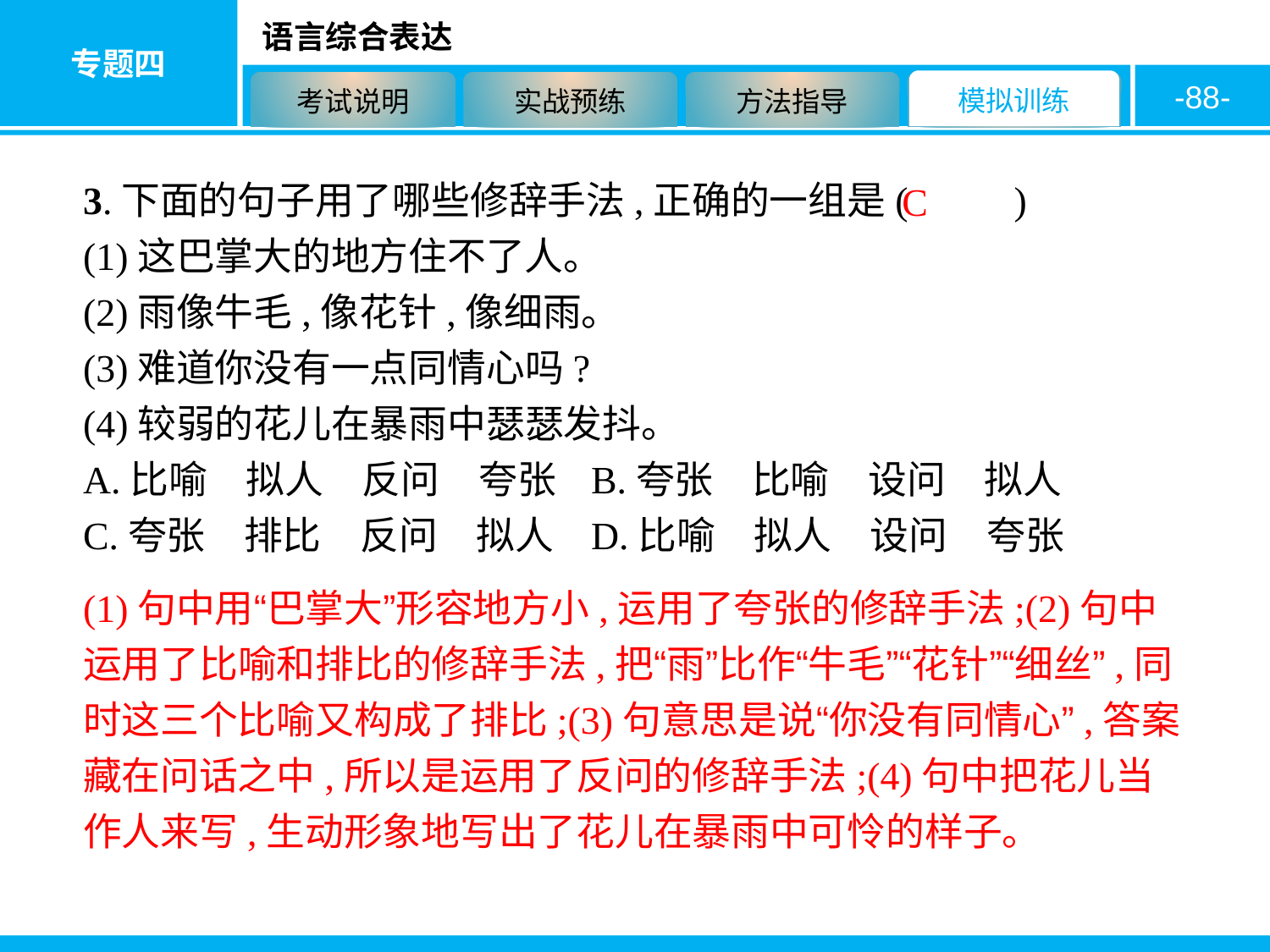

-88-
3.下面的句子用了哪些修辞手法,正确的一组是( 　　)
(1)这巴掌大的地方住不了人。
(2)雨像牛毛,像花针,像细雨。
(3)难道你没有一点同情心吗?
(4)较弱的花儿在暴雨中瑟瑟发抖。
A.比喻　拟人　反问　夸张	B.夸张　比喻　设问　拟人
C.夸张　排比　反问　拟人	D.比喻　拟人　设问　夸张
C
(1)句中用“巴掌大”形容地方小,运用了夸张的修辞手法;(2)句中运用了比喻和排比的修辞手法,把“雨”比作“牛毛”“花针”“细丝”,同时这三个比喻又构成了排比;(3)句意思是说“你没有同情心”,答案藏在问话之中,所以是运用了反问的修辞手法;(4)句中把花儿当作人来写,生动形象地写出了花儿在暴雨中可怜的样子。